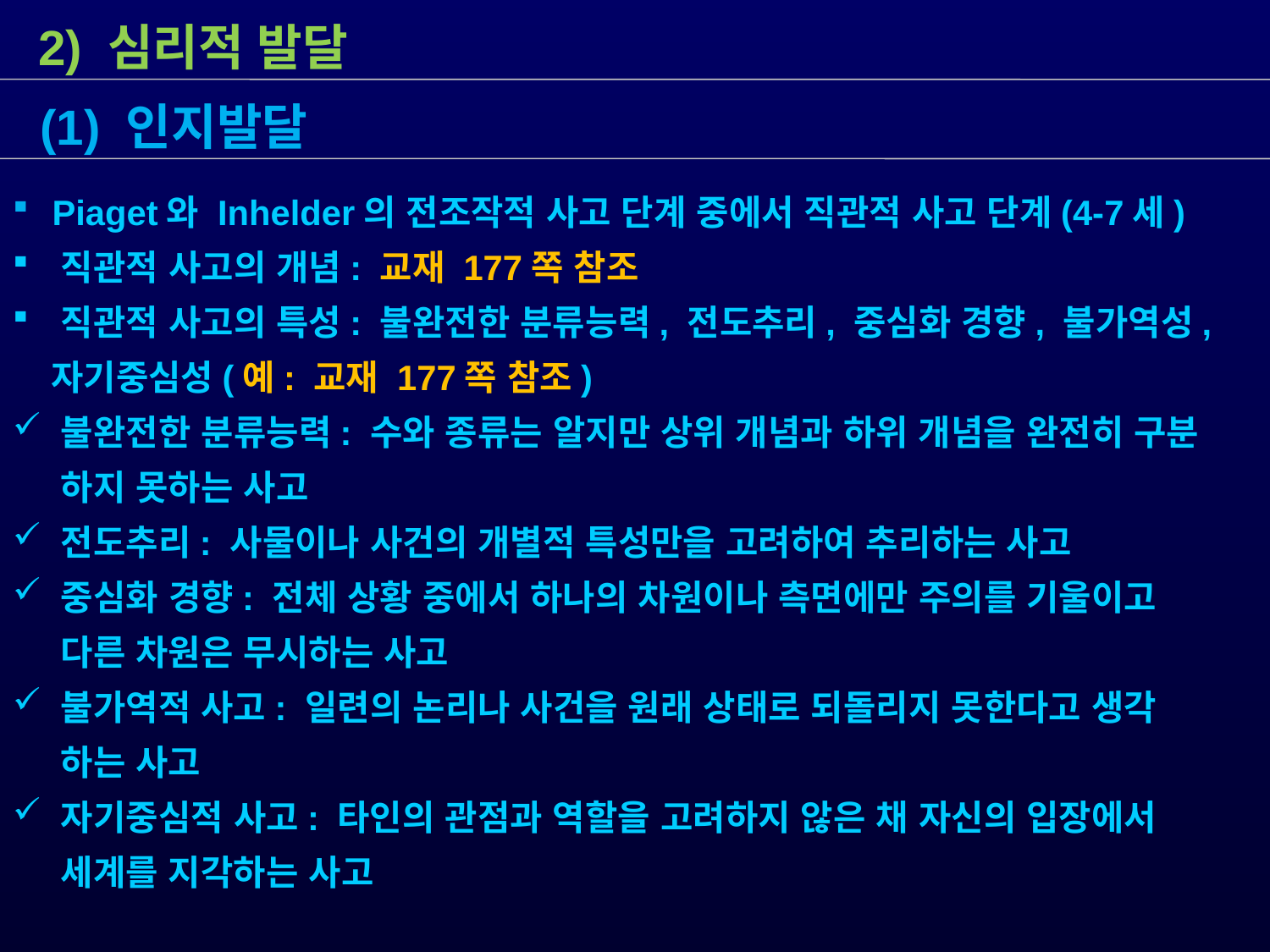

2) 심리적 발달

 Piaget와 Inhelder의 전조작적 사고 단계 중에서 직관적 사고 단계(4-7세)
 직관적 사고의 개념: 교재 177쪽 참조
 직관적 사고의 특성: 불완전한 분류능력, 전도추리, 중심화 경향, 불가역성,
   자기중심성(예: 교재 177쪽 참조)
 불완전한 분류능력: 수와 종류는 알지만 상위 개념과 하위 개념을 완전히 구분
    하지 못하는 사고
 전도추리: 사물이나 사건의 개별적 특성만을 고려하여 추리하는 사고
 중심화 경향: 전체 상황 중에서 하나의 차원이나 측면에만 주의를 기울이고
    다른 차원은 무시하는 사고
 불가역적 사고: 일련의 논리나 사건을 원래 상태로 되돌리지 못한다고 생각
    하는 사고
 자기중심적 사고: 타인의 관점과 역할을 고려하지 않은 채 자신의 입장에서
    세계를 지각하는 사고
  (1) 인지발달